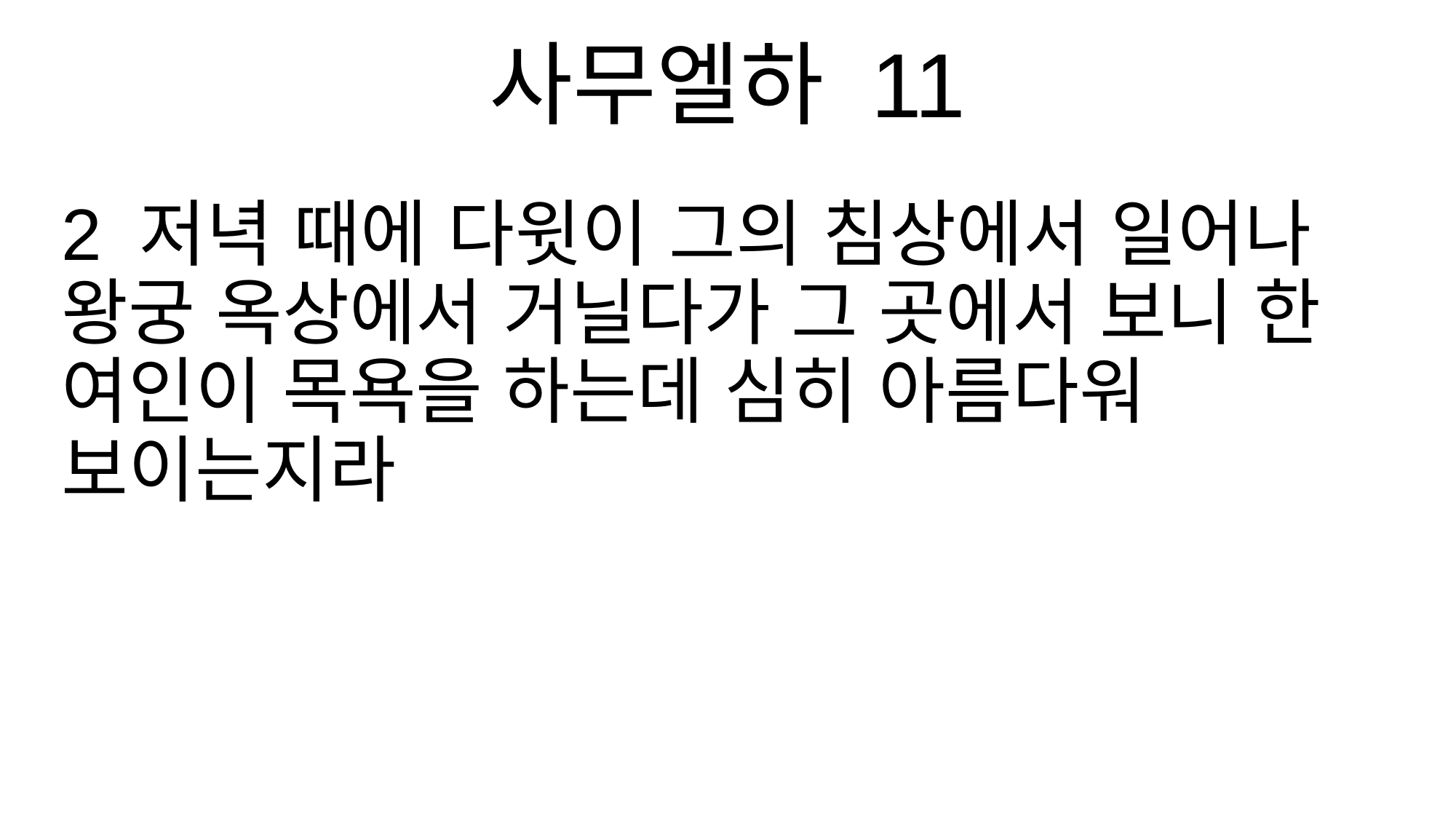

사무엘하 11
2 저녁 때에 다윗이 그의 침상에서 일어나 왕궁 옥상에서 거닐다가 그 곳에서 보니 한 여인이 목욕을 하는데 심히 아름다워 보이는지라